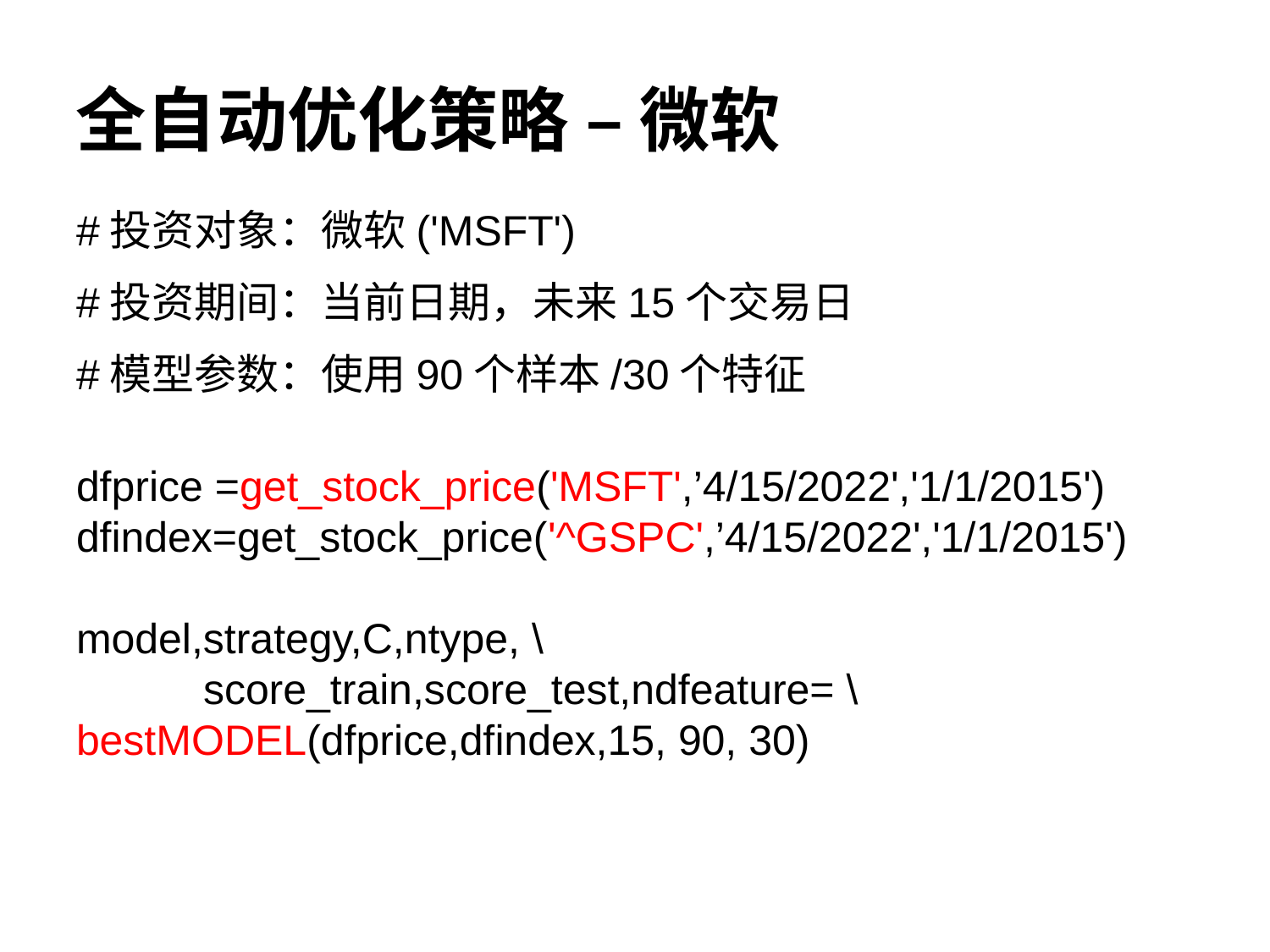

# 全自动优化策略 – 微软
#投资对象：微软('MSFT')
#投资期间：当前日期，未来15个交易日
#模型参数：使用90个样本/30个特征

dfprice =get_stock_price('MSFT',’4/15/2022','1/1/2015')
dfindex=get_stock_price('^GSPC',’4/15/2022','1/1/2015')

model,strategy,C,ntype, \
	score_train,score_test,ndfeature= \        	bestMODEL(dfprice,dfindex,15, 90, 30)